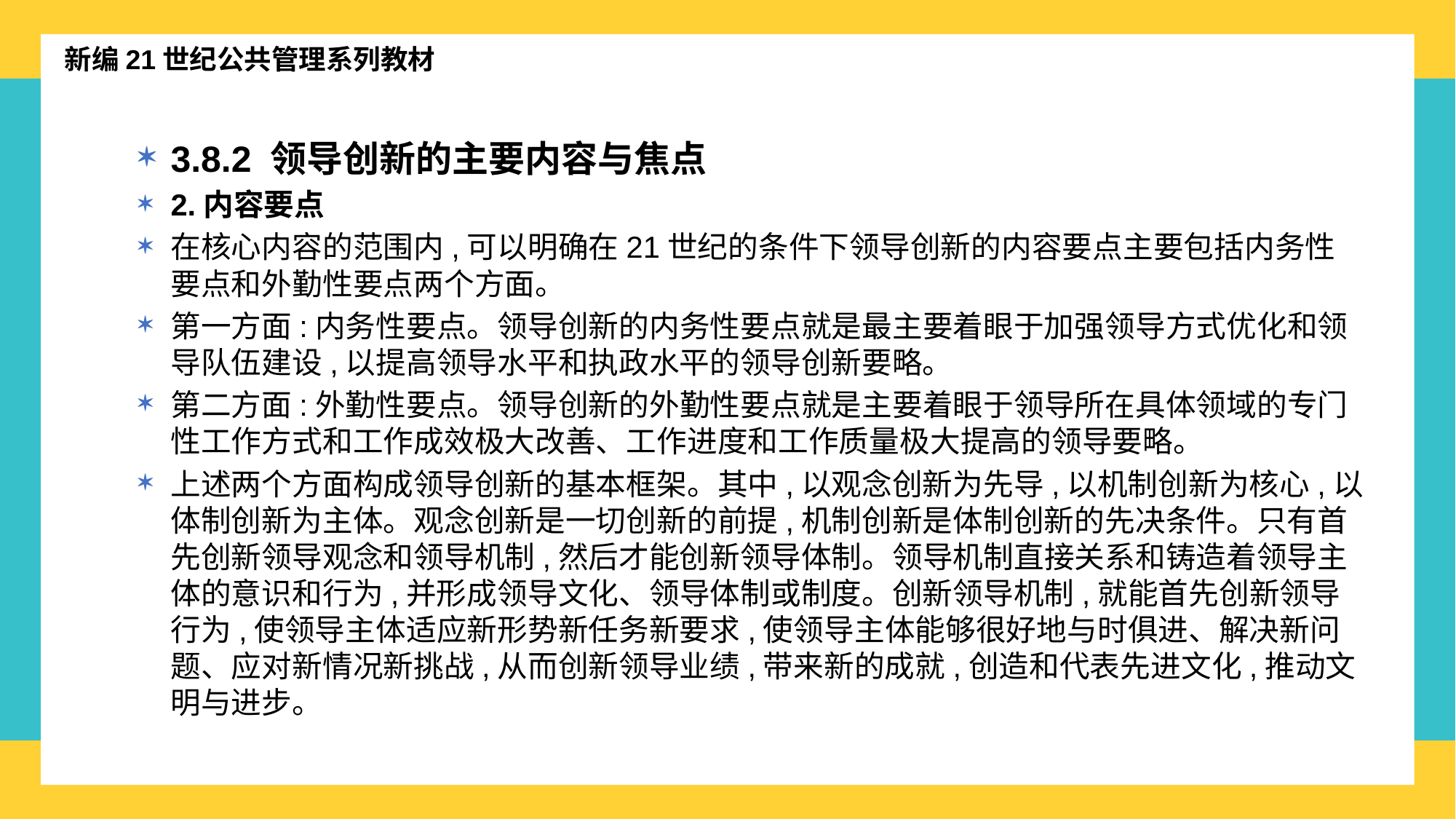

新编21世纪公共管理系列教材
3.8.2 领导创新的主要内容与焦点
2.内容要点
在核心内容的范围内,可以明确在21世纪的条件下领导创新的内容要点主要包括内务性要点和外勤性要点两个方面。
第一方面:内务性要点。领导创新的内务性要点就是最主要着眼于加强领导方式优化和领导队伍建设,以提高领导水平和执政水平的领导创新要略。
第二方面:外勤性要点。领导创新的外勤性要点就是主要着眼于领导所在具体领域的专门性工作方式和工作成效极大改善、工作进度和工作质量极大提高的领导要略。
上述两个方面构成领导创新的基本框架。其中,以观念创新为先导,以机制创新为核心,以体制创新为主体。观念创新是一切创新的前提,机制创新是体制创新的先决条件。只有首先创新领导观念和领导机制,然后才能创新领导体制。领导机制直接关系和铸造着领导主体的意识和行为,并形成领导文化、领导体制或制度。创新领导机制,就能首先创新领导行为,使领导主体适应新形势新任务新要求,使领导主体能够很好地与时俱进、解决新问题、应对新情况新挑战,从而创新领导业绩,带来新的成就,创造和代表先进文化,推动文明与进步。